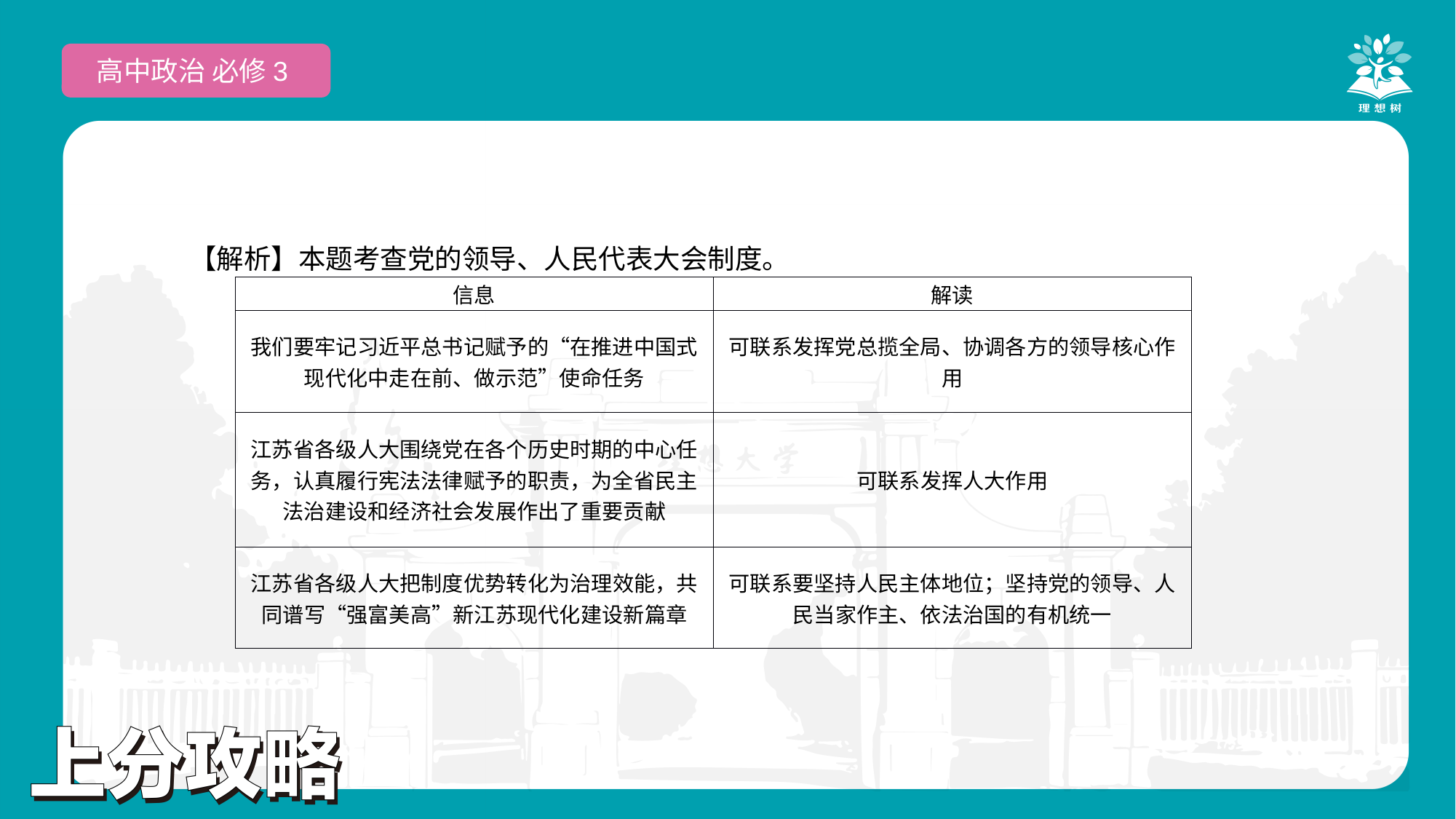

高中政治 必修3
【解析】本题考查党的领导、人民代表大会制度。
| 信息 | 解读 |
| --- | --- |
| 我们要牢记习近平总书记赋予的“在推进中国式现代化中走在前、做示范”使命任务 | 可联系发挥党总揽全局、协调各方的领导核心作用 |
| 江苏省各级人大围绕党在各个历史时期的中心任务，认真履行宪法法律赋予的职责，为全省民主法治建设和经济社会发展作出了重要贡献 | 可联系发挥人大作用 |
| 江苏省各级人大把制度优势转化为治理效能，共同谱写“强富美高”新江苏现代化建设新篇章 | 可联系要坚持人民主体地位；坚持党的领导、人民当家作主、依法治国的有机统一 |